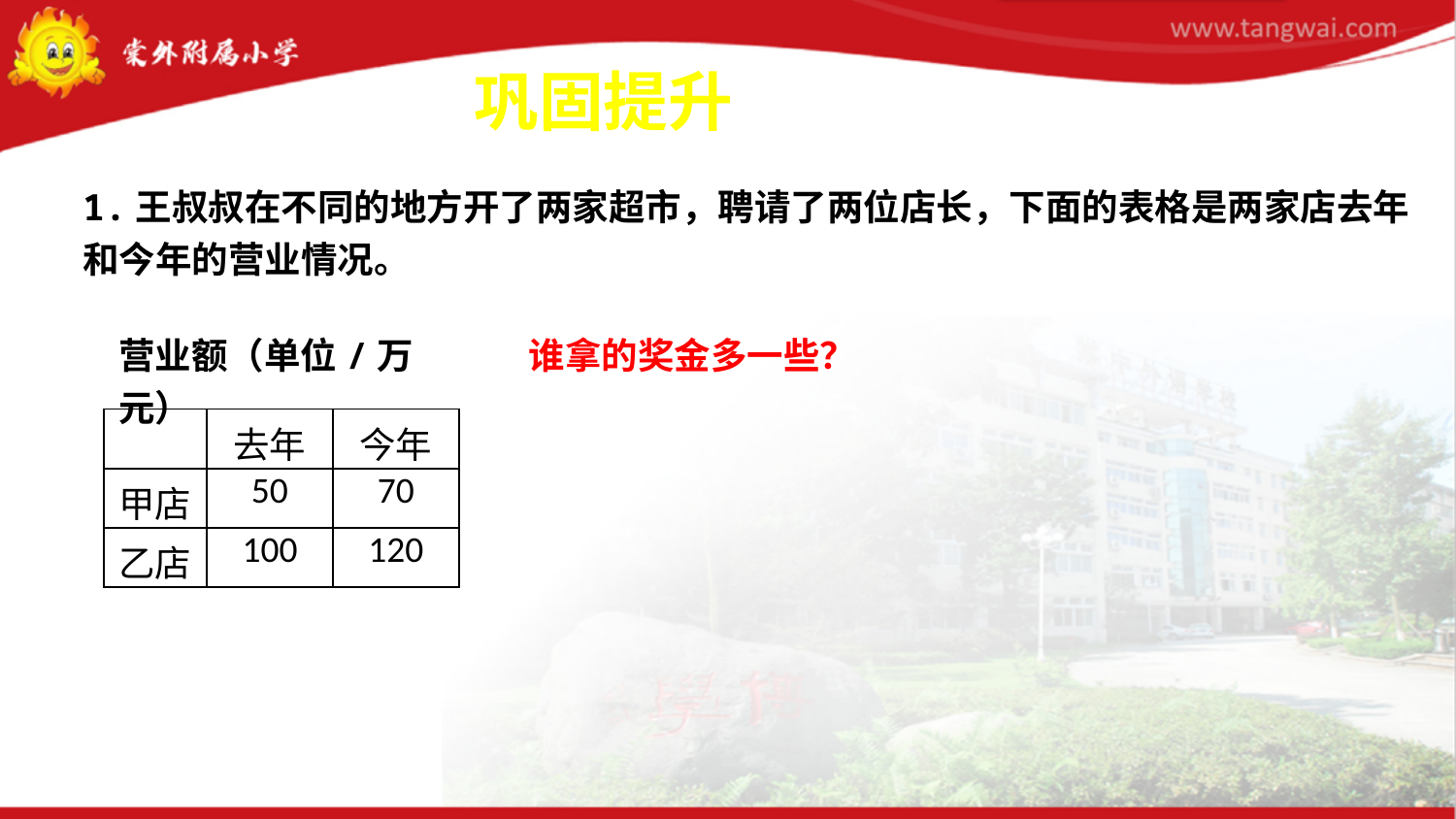

巩固提升
1.王叔叔在不同的地方开了两家超市，聘请了两位店长，下面的表格是两家店去年和今年的营业情况。

谁拿的奖金多一些？

营业额（单位/万元）

|  | 去年 | 今年 |
| --- | --- | --- |
| 甲店 | 50 | 70 |
| 乙店 | 100 | 120 |